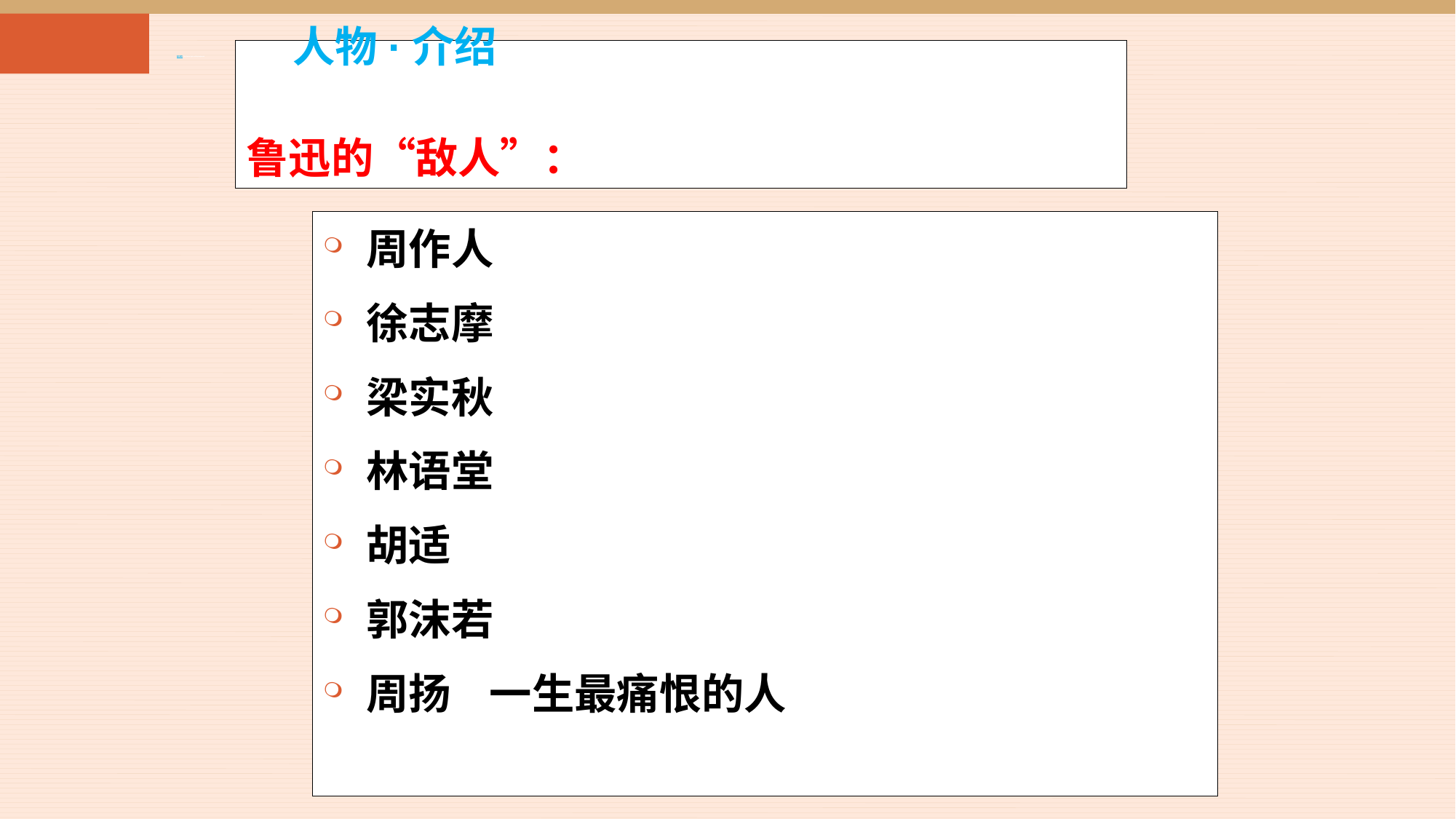

人物·介绍
# 鲁迅的“敌人”：
周作人
徐志摩
梁实秋
林语堂
胡适
郭沫若
周扬    一生最痛恨的人